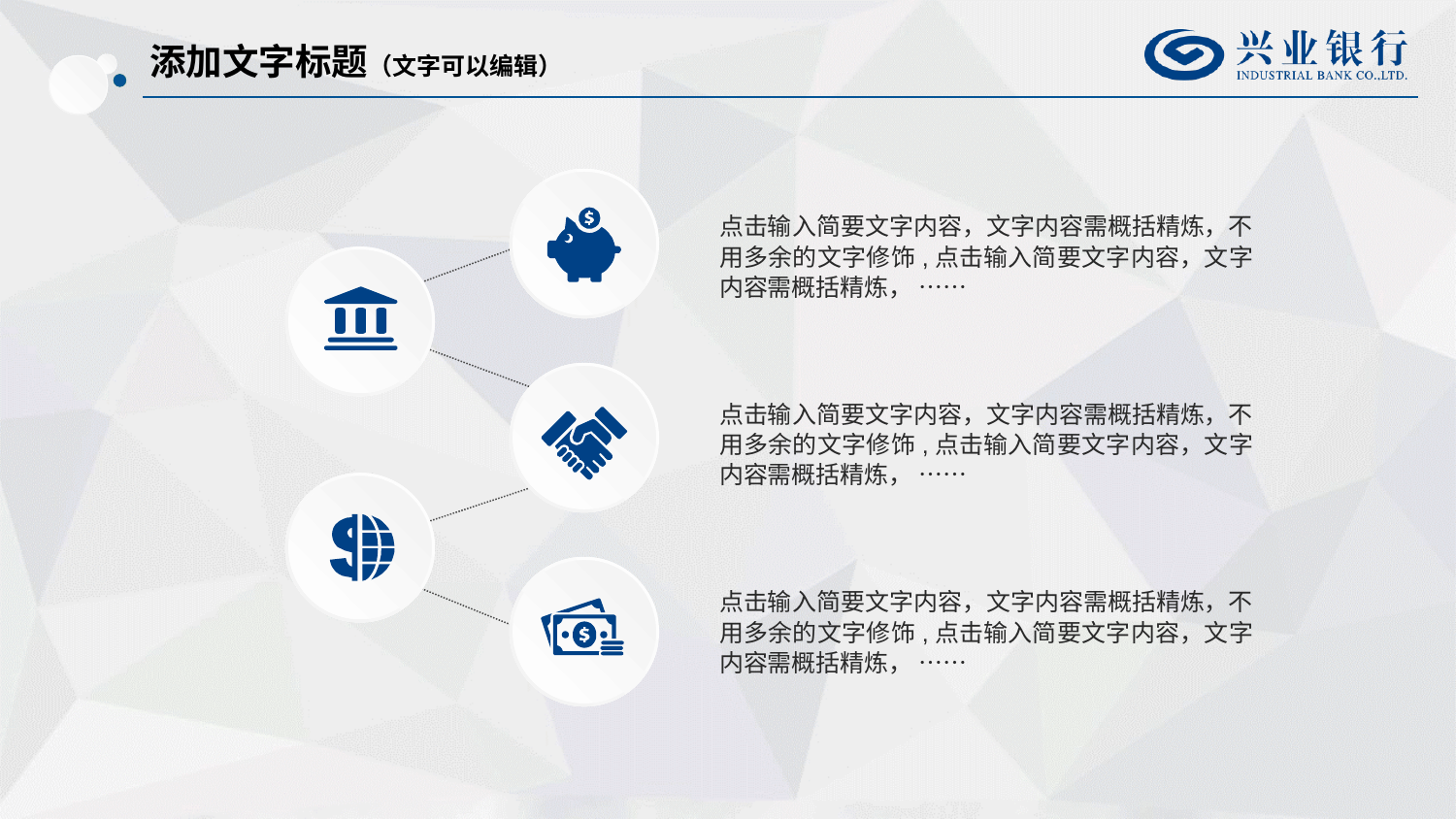

添加文字标题（文字可以编辑）

点击输入简要文字内容，文字内容需概括精炼，不用多余的文字修饰,点击输入简要文字内容，文字内容需概括精炼， ……

点击输入简要文字内容，文字内容需概括精炼，不用多余的文字修饰,点击输入简要文字内容，文字内容需概括精炼， ……

点击输入简要文字内容，文字内容需概括精炼，不用多余的文字修饰,点击输入简要文字内容，文字内容需概括精炼， ……